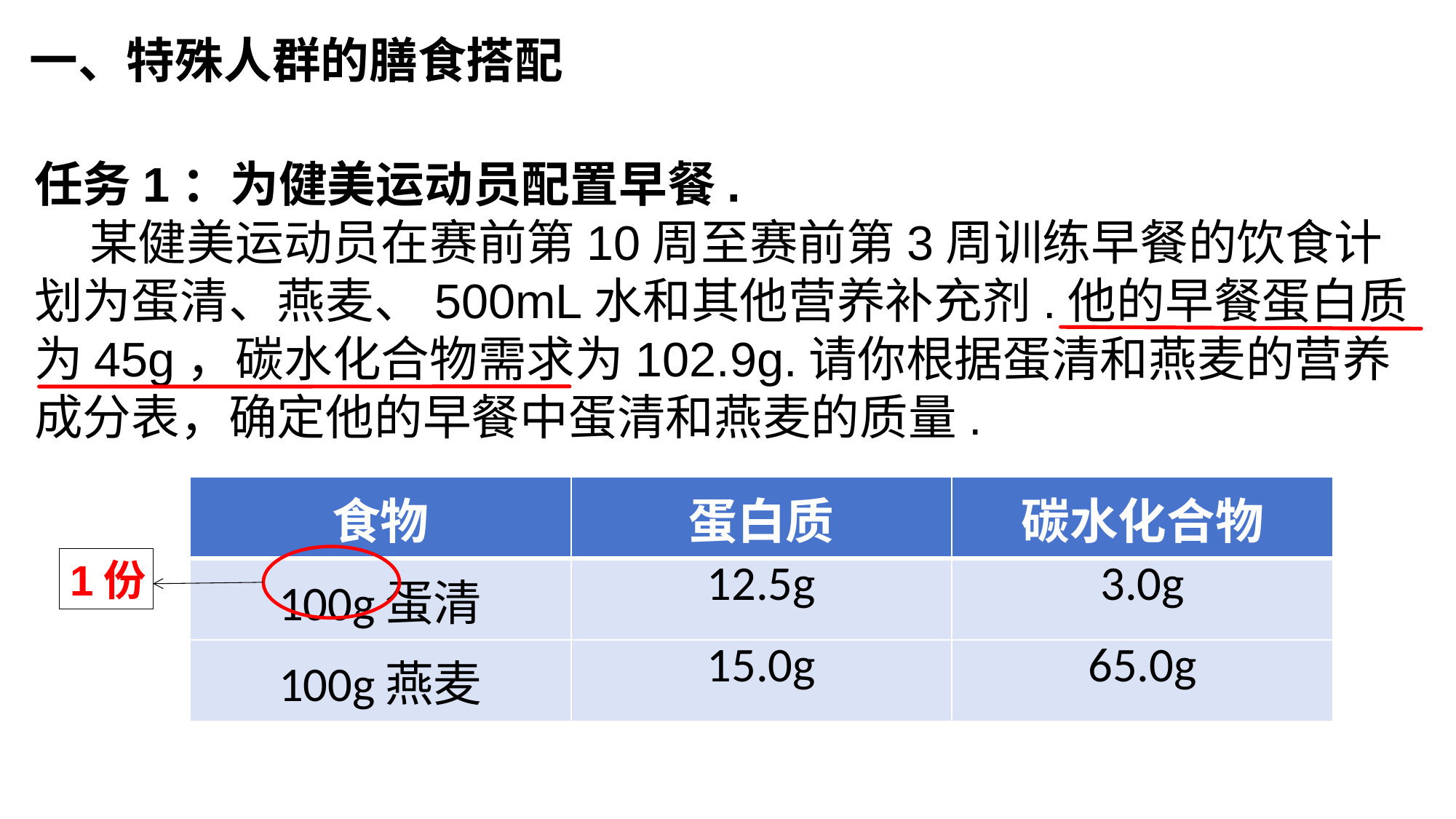

一、特殊人群的膳食搭配
任务1：为健美运动员配置早餐.
    某健美运动员在赛前第10周至赛前第3周训练早餐的饮食计划为蛋清、燕麦、500mL水和其他营养补充剂.他的早餐蛋白质为45g，碳水化合物需求为102.9g.请你根据蛋清和燕麦的营养成分表，确定他的早餐中蛋清和燕麦的质量.

| 食物 | 蛋白质 | 碳水化合物 |
| --- | --- | --- |
| 100g蛋清 | 12.5g | 3.0g |
| 100g燕麦 | 15.0g | 65.0g |

1份